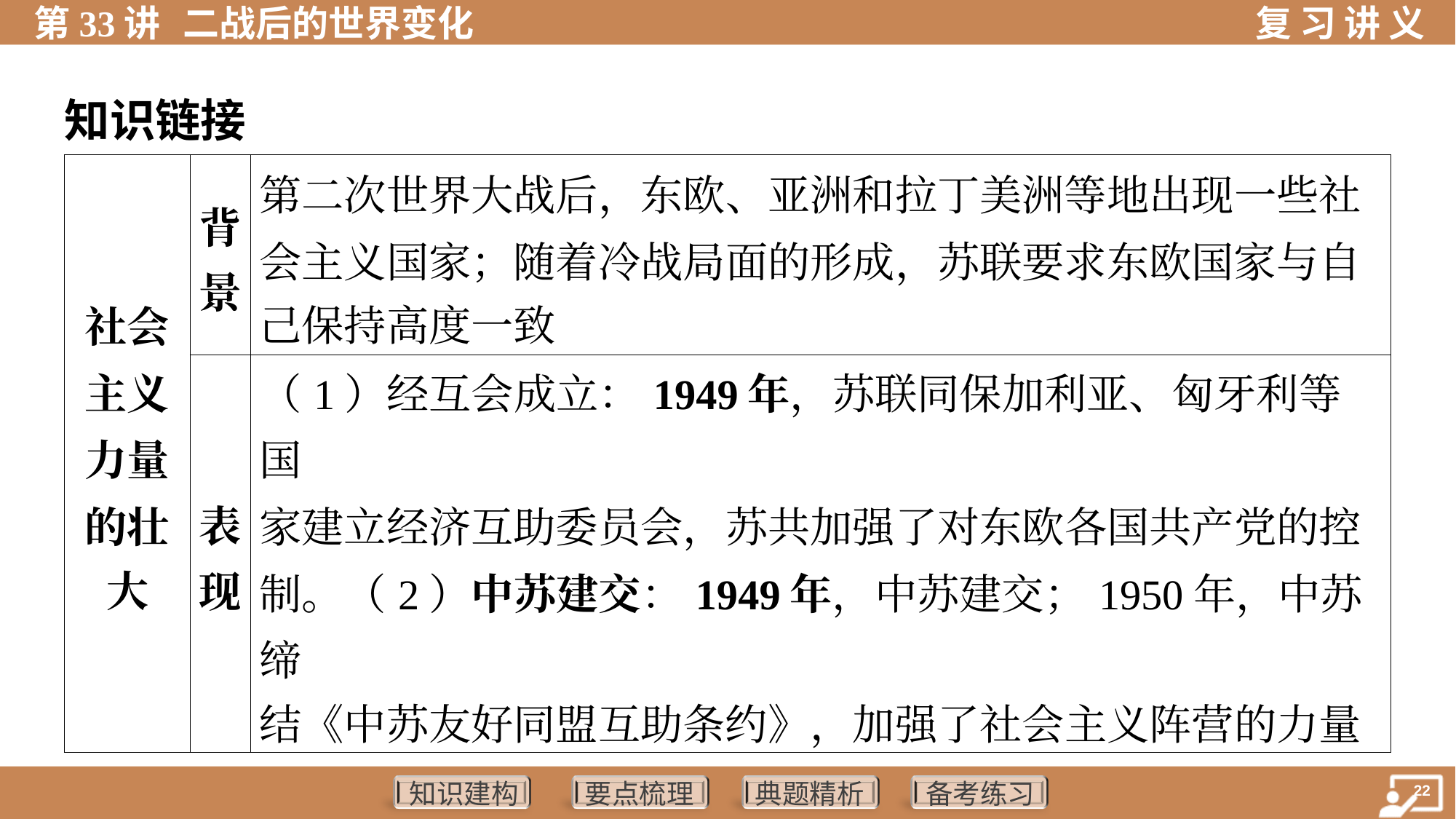

知识链接
| 社会 主义 力量 的壮 大 | 背 景 | 第二次世界大战后，东欧、亚洲和拉丁美洲等地出现一些社 会主义国家；随着冷战局面的形成，苏联要求东欧国家与自 己保持高度一致 |  |  |  |  |
| --- | --- | --- | --- | --- | --- | --- |
|  | 表 现 | （1）经互会成立：1949年，苏联同保加利亚、匈牙利等国 家建立经济互助委员会，苏共加强了对东欧各国共产党的控 制。（2）中苏建交：1949年，中苏建交；1950年，中苏缔 结《中苏友好同盟互助条约》，加强了社会主义阵营的力量 |  |  |  |  |